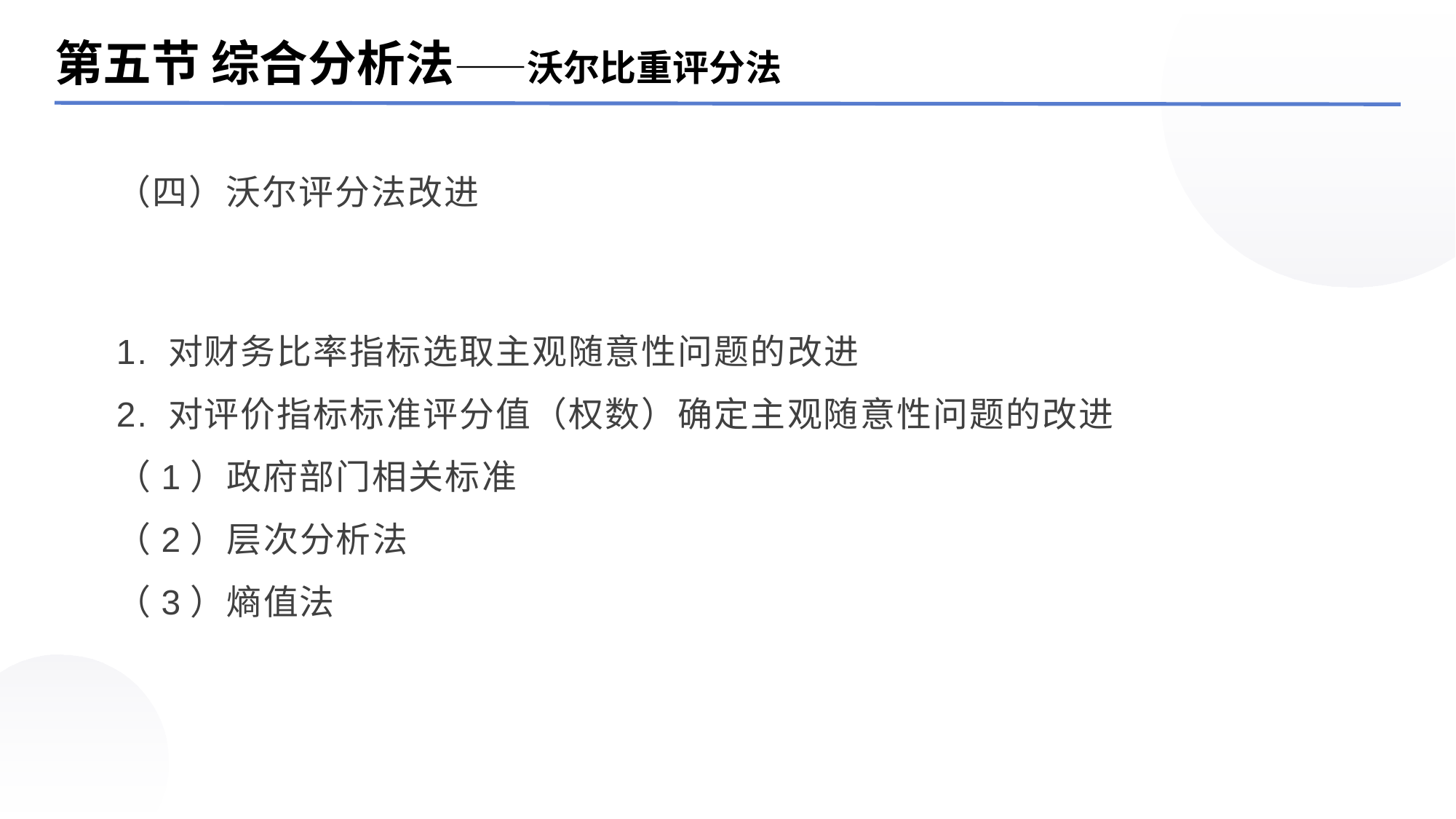

第五节 综合分析法——沃尔比重评分法
（四）沃尔评分法改进
1. 对财务比率指标选取主观随意性问题的改进
2. 对评价指标标准评分值（权数）确定主观随意性问题的改进
（1）政府部门相关标准
（2）层次分析法
（3）熵值法

109